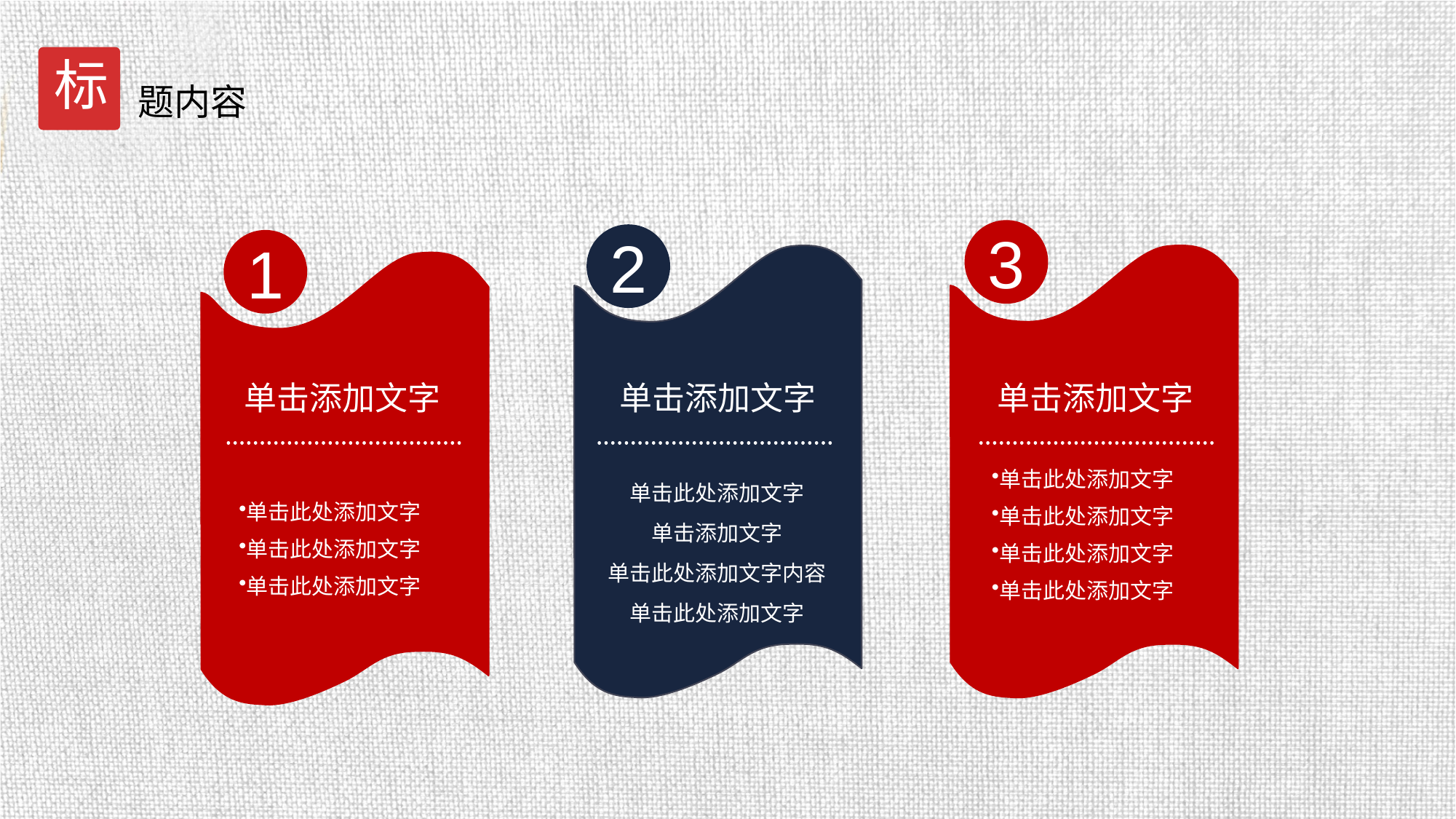

标

题内容
3
2
1

单击添加文字
单击添加文字
单击添加文字

单击此处添加文字
单击添加文字
单击此处添加文字内容
单击此处添加文字
单击此处添加文字
单击此处添加文字
单击此处添加文字
单击此处添加文字
单击此处添加文字
单击此处添加文字
单击此处添加文字